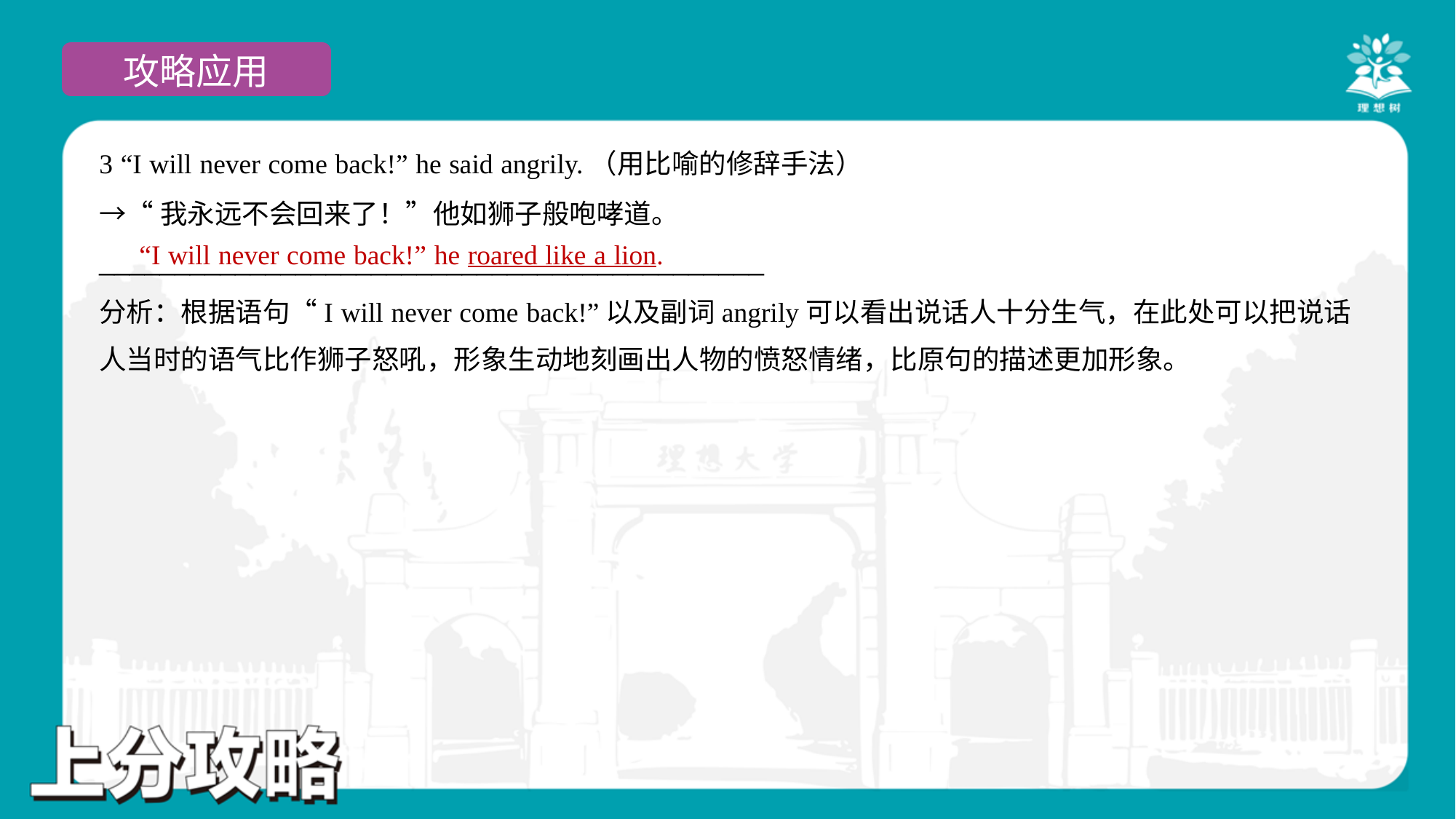

3 “I will never come back!” he said angrily.（用比喻的修辞手法）
→“我永远不会回来了！”他如狮子般咆哮道。
____________________________________________
“I will never come back!” he roared like a lion.
分析：根据语句“I will never come back!”以及副词angrily可以看出说话人十分生气，在此处可以把说话
人当时的语气比作狮子怒吼，形象生动地刻画出人物的愤怒情绪，比原句的描述更加形象。